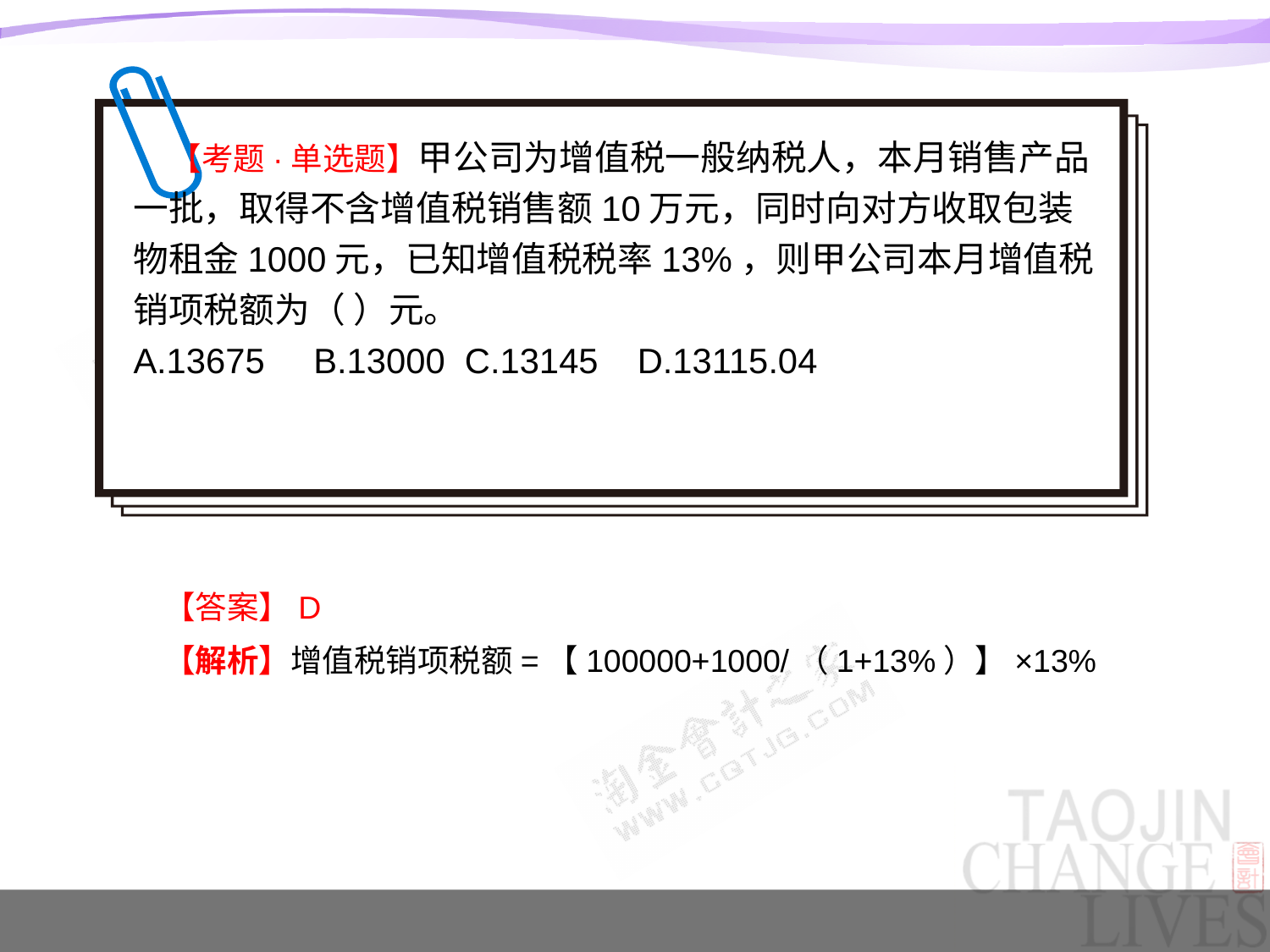

【考题·单选题】甲公司为增值税一般纳税人，本月销售产品一批，取得不含增值税销售额10万元，同时向对方收取包装物租金1000元，已知增值税税率13%，则甲公司本月增值税销项税额为（ ）元。
A.13675     B.13000  C.13145    D.13115.04
【答案】D
【解析】增值税销项税额=【100000+1000/（1+13%）】×13%